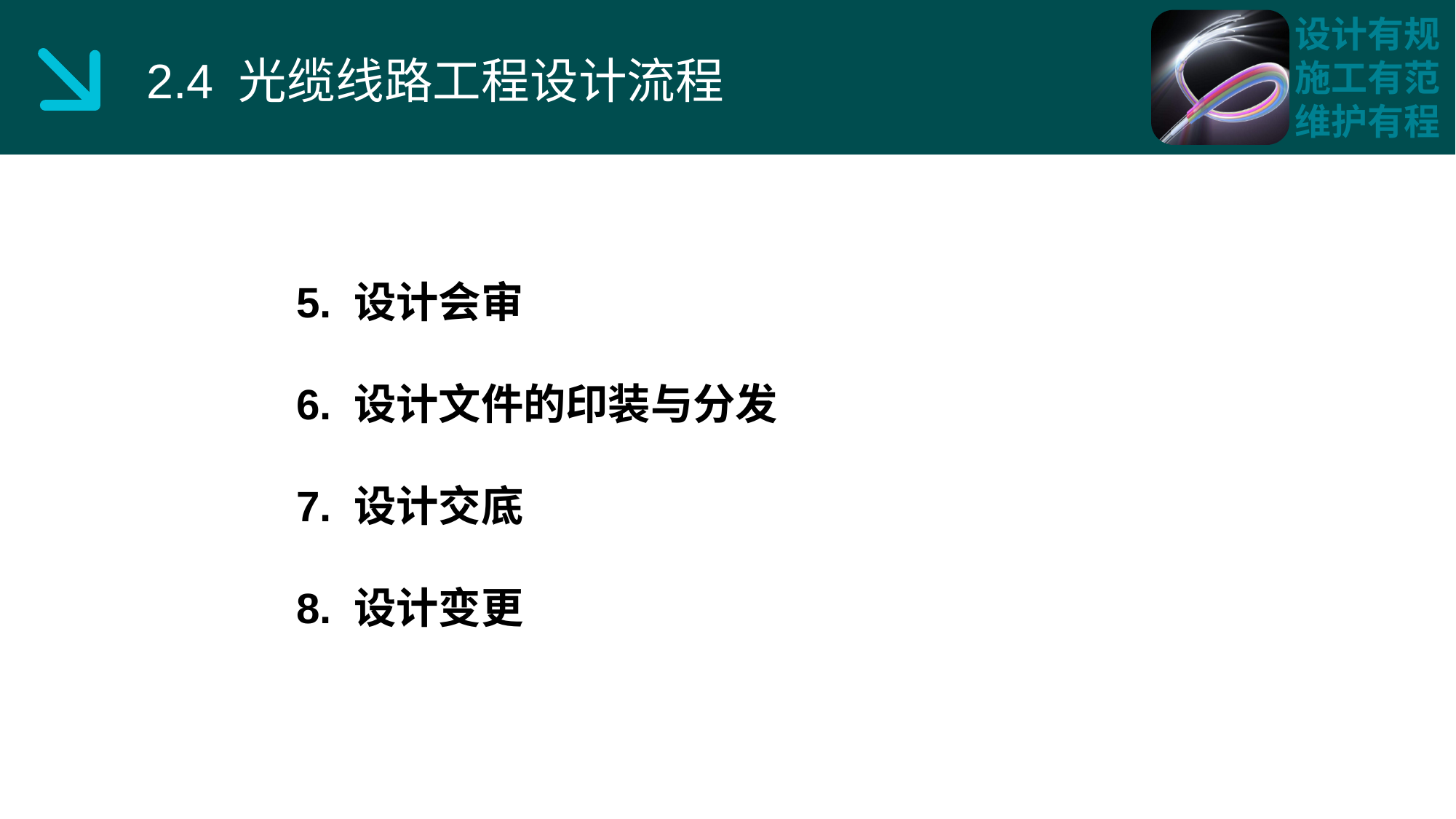

2.4 光缆线路工程设计流程

    5. 设计会审

    6. 设计文件的印装与分发

    7. 设计交底

    8. 设计变更